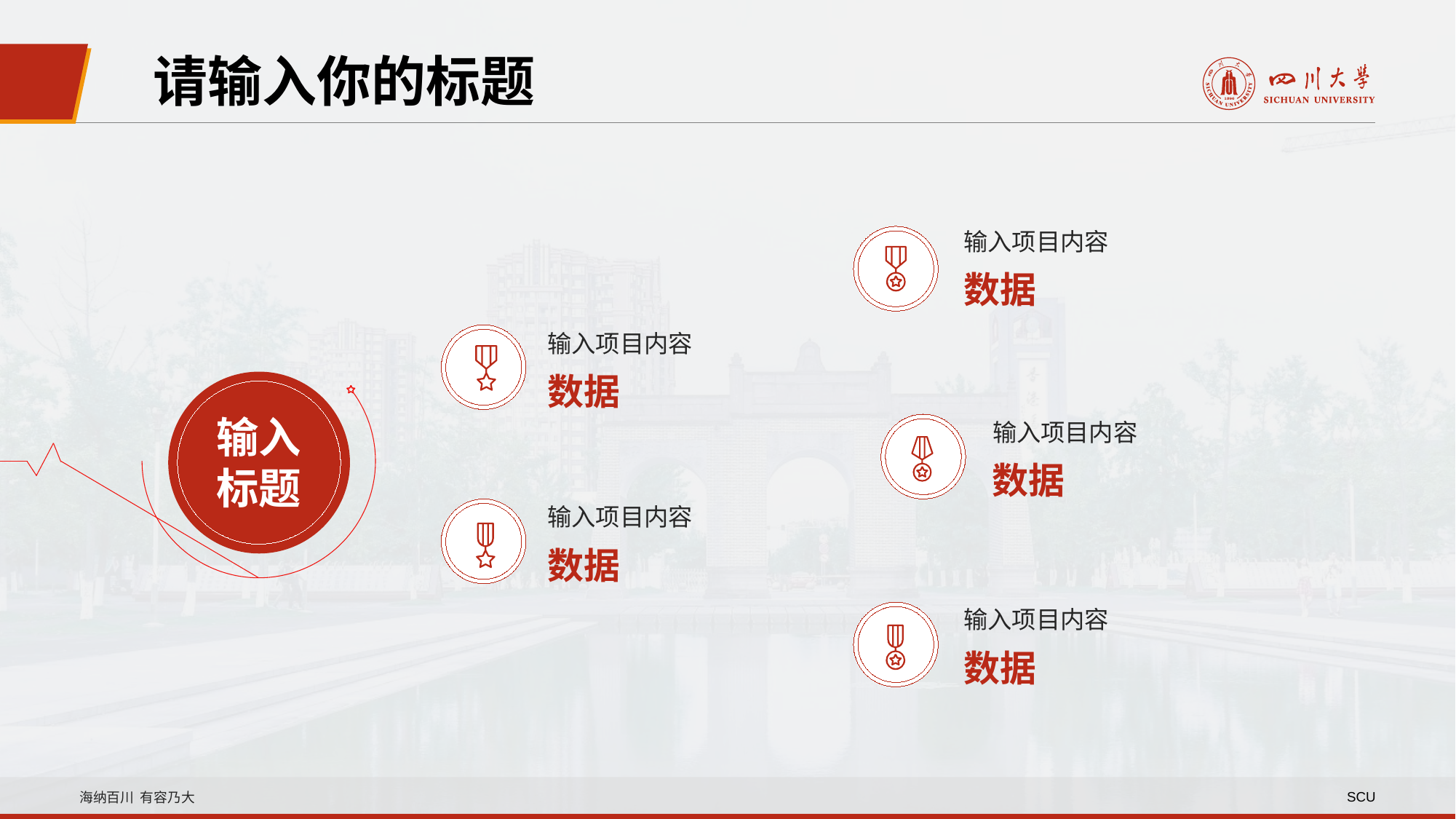

请输入你的标题

输入项目内容
数据

输入项目内容
数据

输入标题
输入项目内容
数据

输入项目内容
数据

输入项目内容
数据